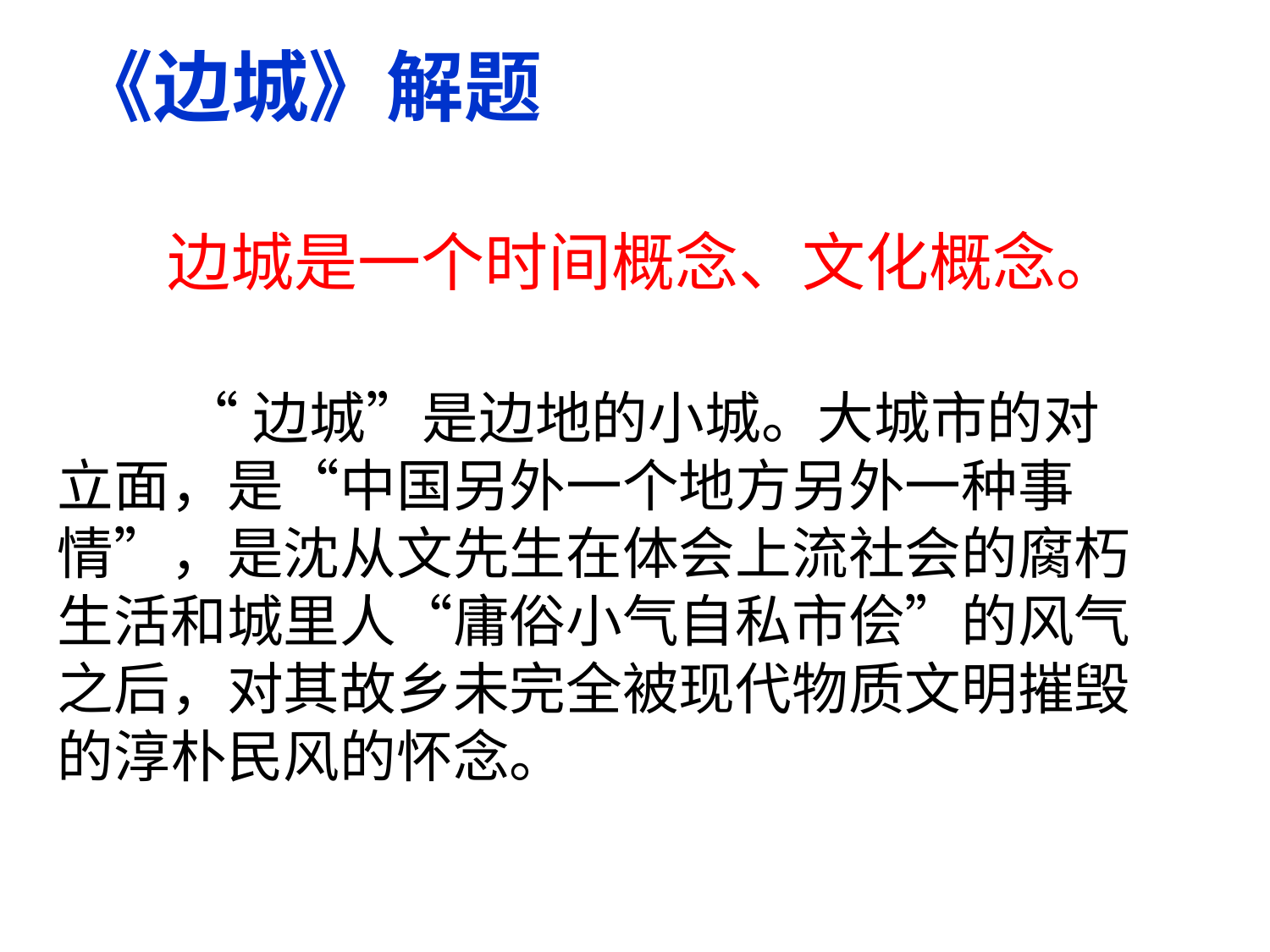

《边城》解题
边城是一个时间概念、文化概念。
        “边城”是边地的小城。大城市的对立面，是“中国另外一个地方另外一种事情”，是沈从文先生在体会上流社会的腐朽生活和城里人“庸俗小气自私市侩”的风气之后，对其故乡未完全被现代物质文明摧毁的淳朴民风的怀念。